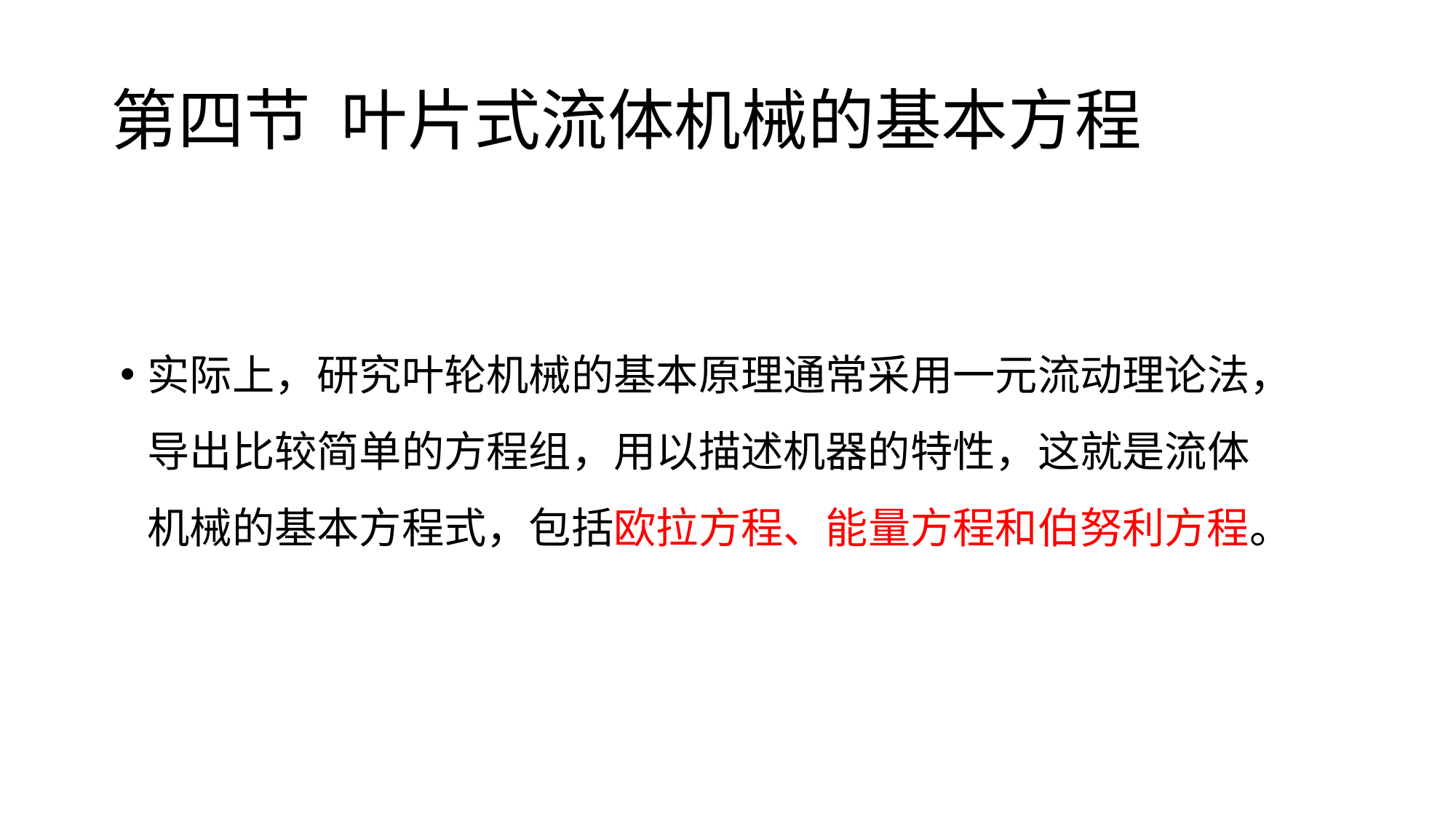

# 第四节  叶片式流体机械的基本方程
实际上，研究叶轮机械的基本原理通常采用一元流动理论法，导出比较简单的方程组，用以描述机器的特性，这就是流体机械的基本方程式，包括欧拉方程、能量方程和伯努利方程。